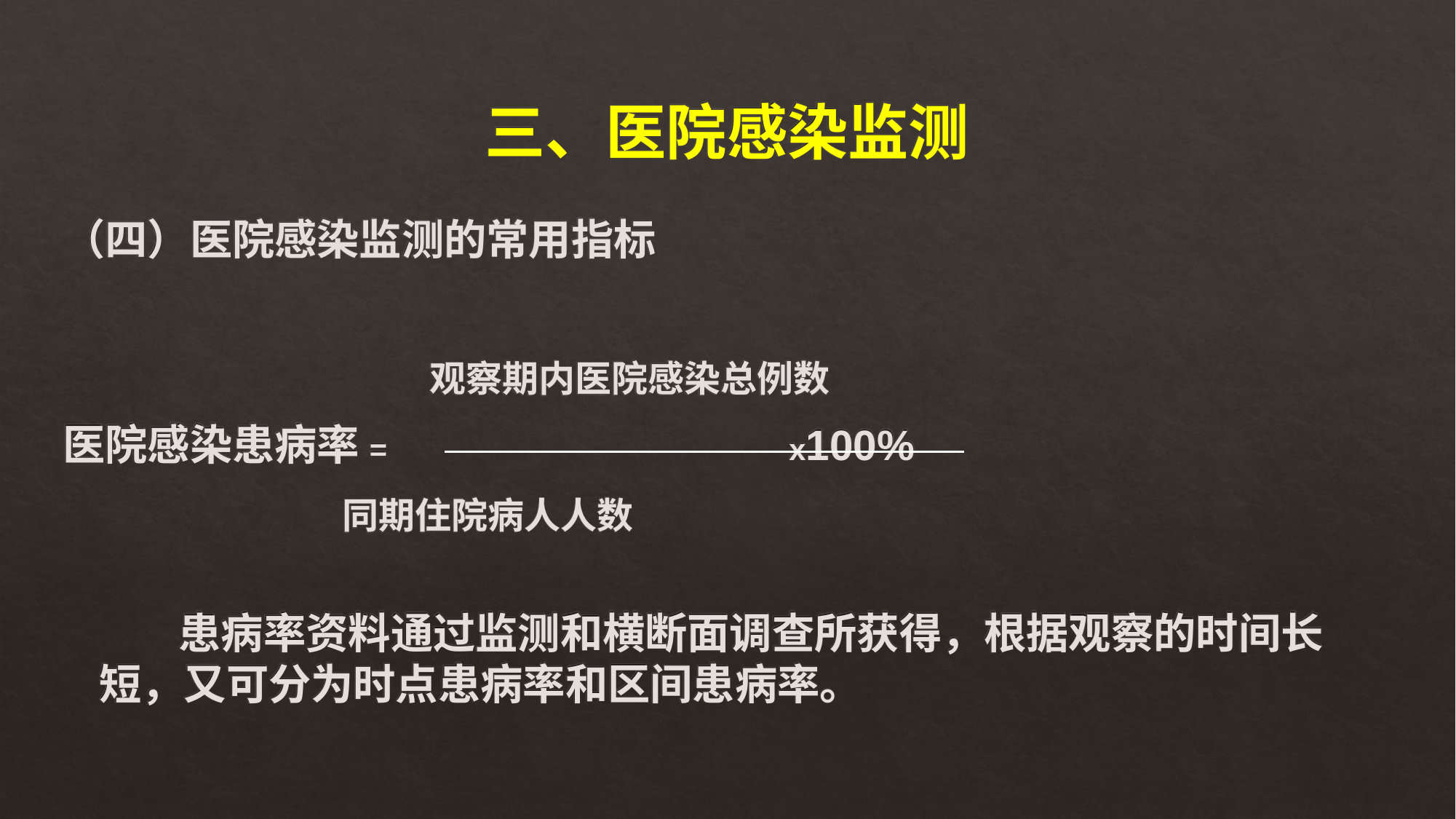

# 三、医院感染监测
（四）医院感染监测的常用指标

                                     观察期内医院感染总例数
医院感染患病率=                                                x100%
                                     同期住院病人人数

           患病率资料通过监测和横断面调查所获得，根据观察的时间长短，又可分为时点患病率和区间患病率。